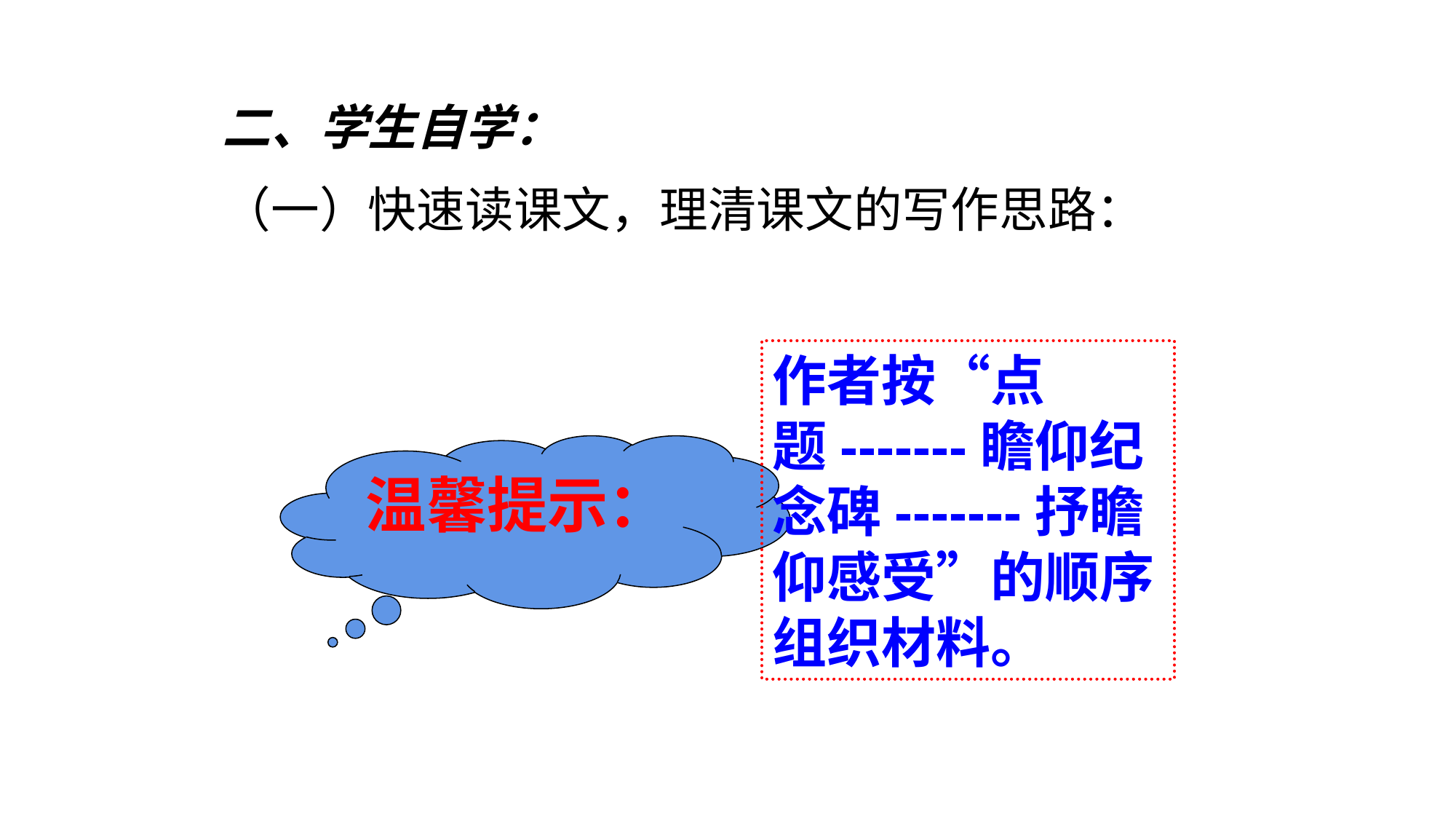

二、学生自学：
（一）快速读课文，理清课文的写作思路：
作者按“点题-------瞻仰纪念碑-------抒瞻仰感受”的顺序组织材料。
温馨提示：